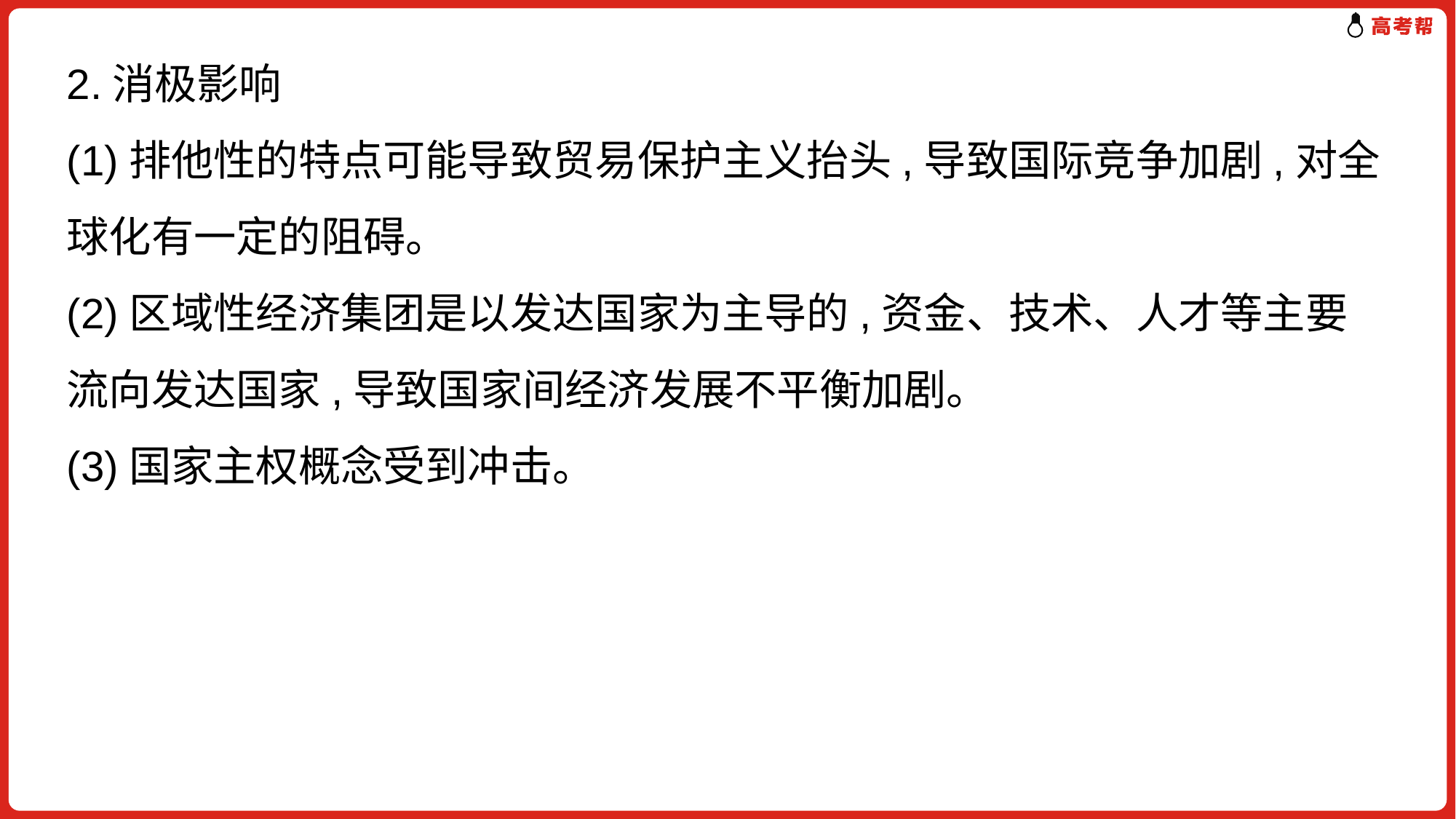

2.消极影响
(1)排他性的特点可能导致贸易保护主义抬头,导致国际竞争加剧,对全球化有一定的阻碍。
(2)区域性经济集团是以发达国家为主导的,资金、技术、人才等主要流向发达国家,导致国家间经济发展不平衡加剧。
(3)国家主权概念受到冲击。